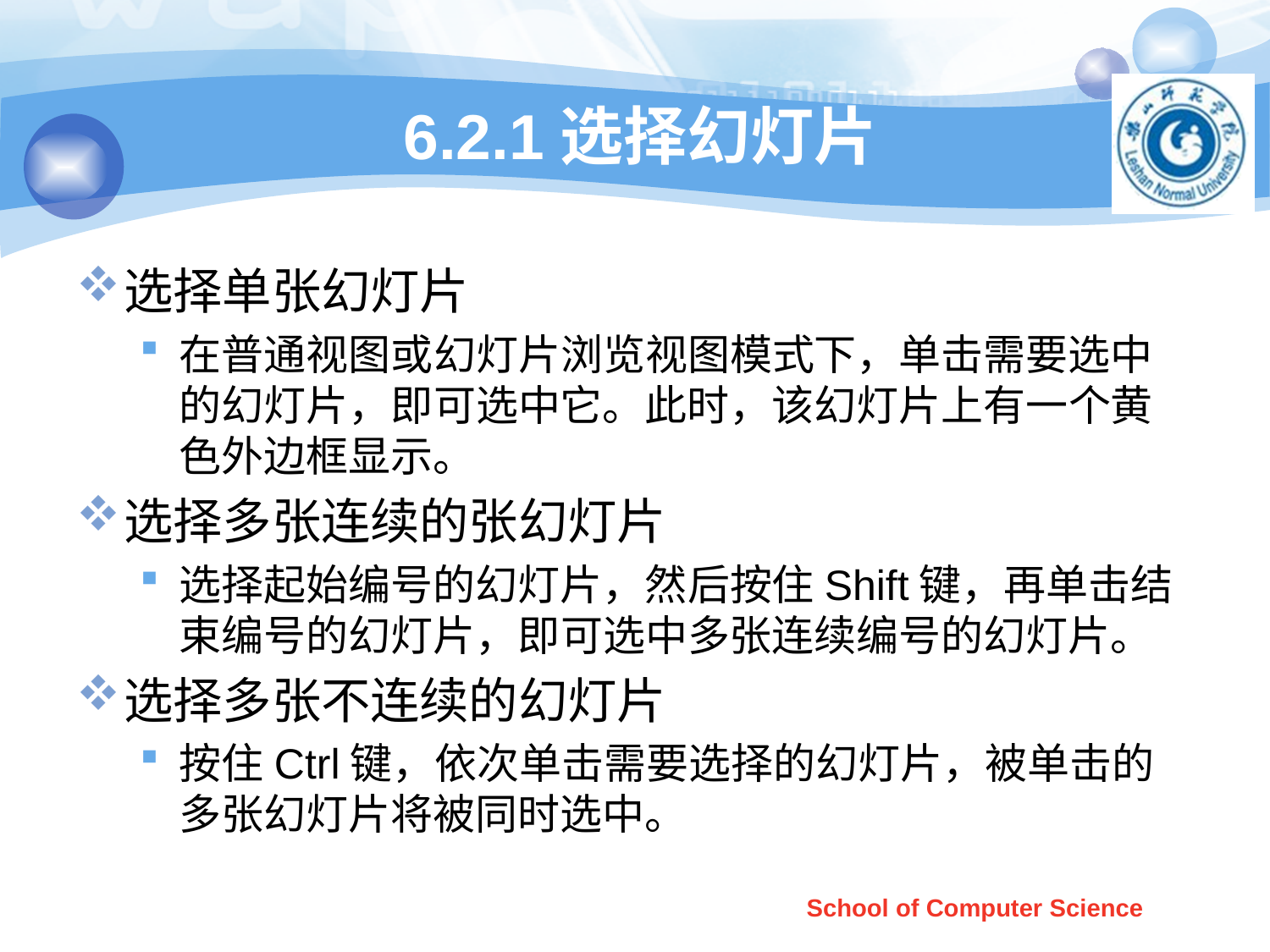

# 6.2.1选择幻灯片
选择单张幻灯片
在普通视图或幻灯片浏览视图模式下，单击需要选中的幻灯片，即可选中它。此时，该幻灯片上有一个黄色外边框显示。
选择多张连续的张幻灯片
选择起始编号的幻灯片，然后按住Shift键，再单击结束编号的幻灯片，即可选中多张连续编号的幻灯片。
选择多张不连续的幻灯片
按住Ctrl键，依次单击需要选择的幻灯片，被单击的多张幻灯片将被同时选中。

School of Computer Science